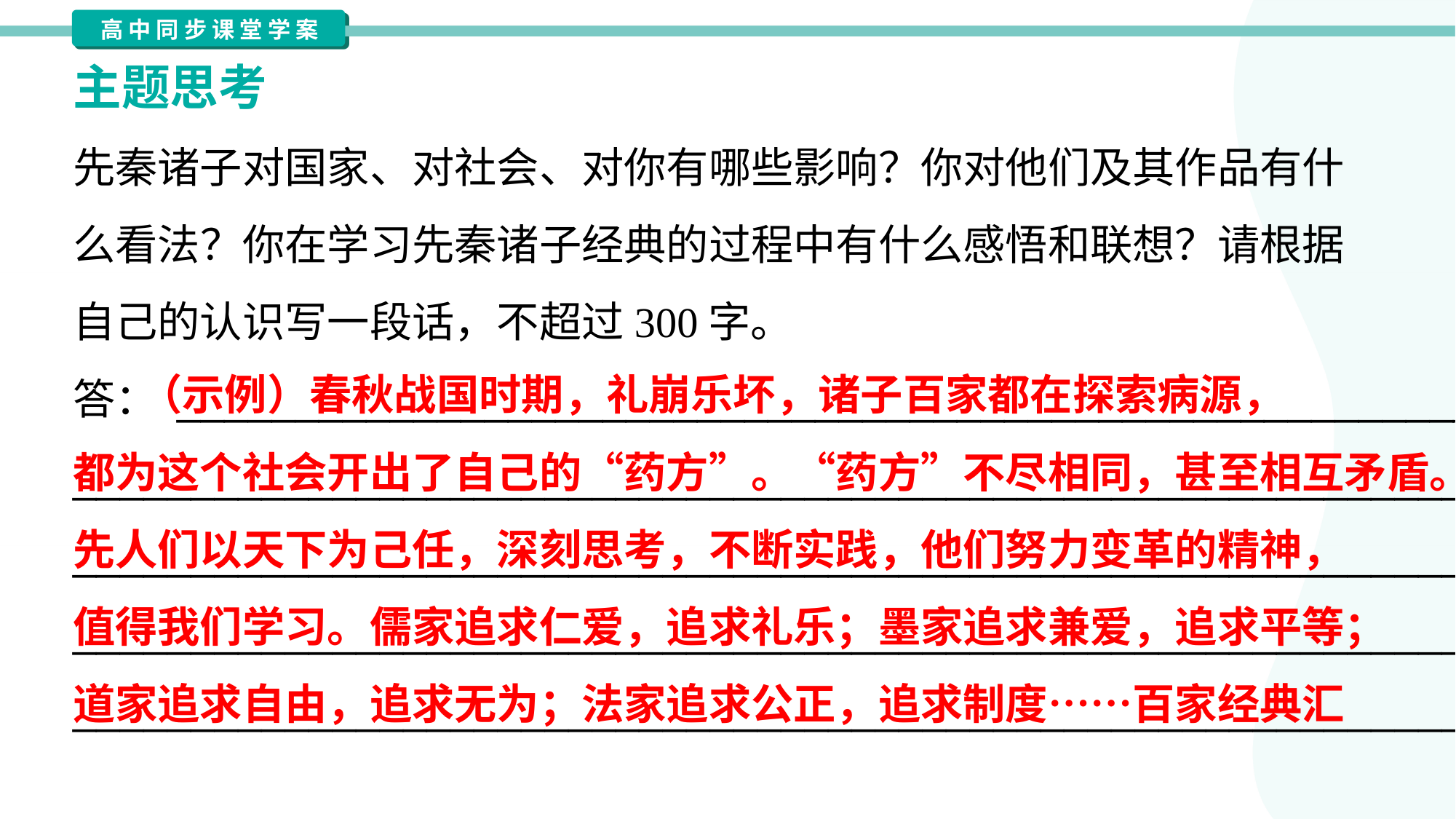

主题思考
先秦诸子对国家、对社会、对你有哪些影响？你对他们及其作品有什
么看法？你在学习先秦诸子经典的过程中有什么感悟和联想？请根据
自己的认识写一段话，不超过300字。
答： ________________________________________________________
_____________________________________________________________
_____________________________________________________________
_____________________________________________________________
_____________________________________________________________
      （示例）春秋战国时期，礼崩乐坏，诸子百家都在探索病源，
都为这个社会开出了自己的“药方”。“药方”不尽相同，甚至相互矛盾。
先人们以天下为己任，深刻思考，不断实践，他们努力变革的精神，
值得我们学习。儒家追求仁爱，追求礼乐；墨家追求兼爱，追求平等；
道家追求自由，追求无为；法家追求公正，追求制度……百家经典汇